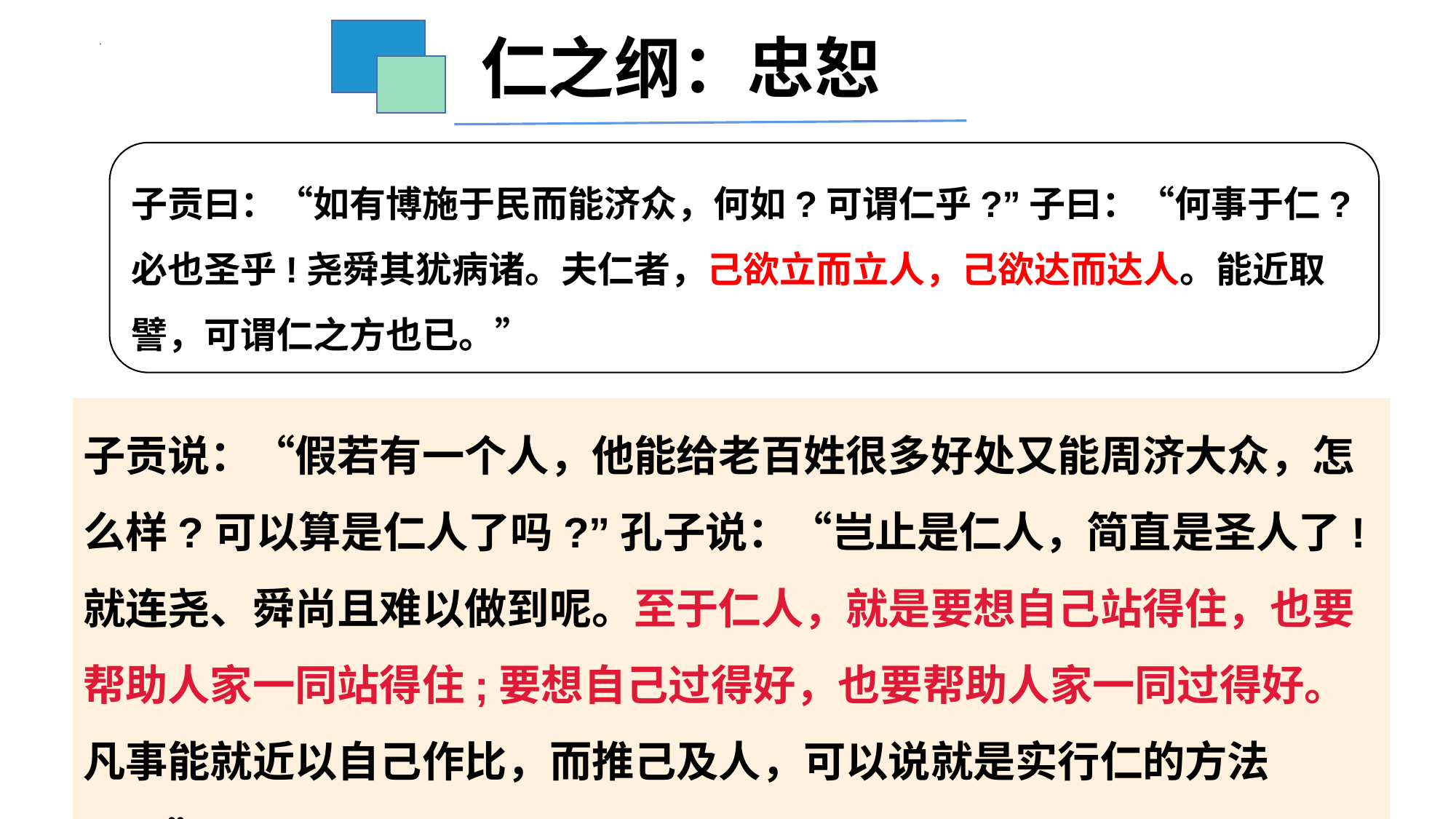

仁之纲：忠恕

子贡曰：“如有博施于民而能济众，何如?可谓仁乎?”子曰：“何事于仁?必也圣乎!尧舜其犹病诸。夫仁者，己欲立而立人，己欲达而达人。能近取譬，可谓仁之方也已。”
子贡说：“假若有一个人，他能给老百姓很多好处又能周济大众，怎么样?可以算是仁人了吗?”孔子说：“岂止是仁人，简直是圣人了!就连尧、舜尚且难以做到呢。至于仁人，就是要想自己站得住，也要帮助人家一同站得住;要想自己过得好，也要帮助人家一同过得好。凡事能就近以自己作比，而推己及人，可以说就是实行仁的方法了。”